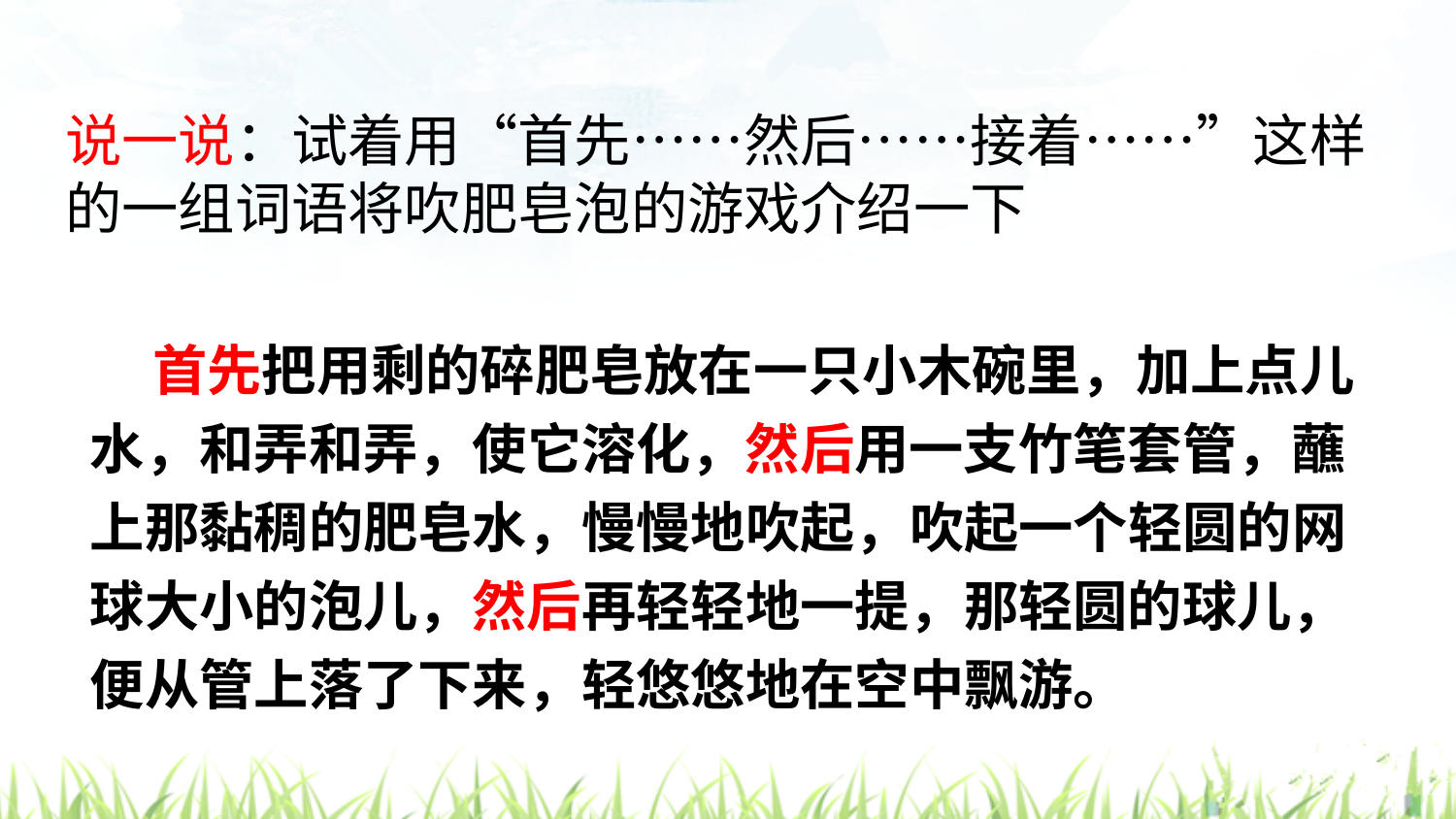

说一说：试着用“首先……然后……接着……”这样的一组词语将吹肥皂泡的游戏介绍一下
    首先把用剩的碎肥皂放在一只小木碗里，加上点儿水，和弄和弄，使它溶化，然后用一支竹笔套管，蘸上那黏稠的肥皂水，慢慢地吹起，吹起一个轻圆的网球大小的泡儿，然后再轻轻地一提，那轻圆的球儿，便从管上落了下来，轻悠悠地在空中飘游。